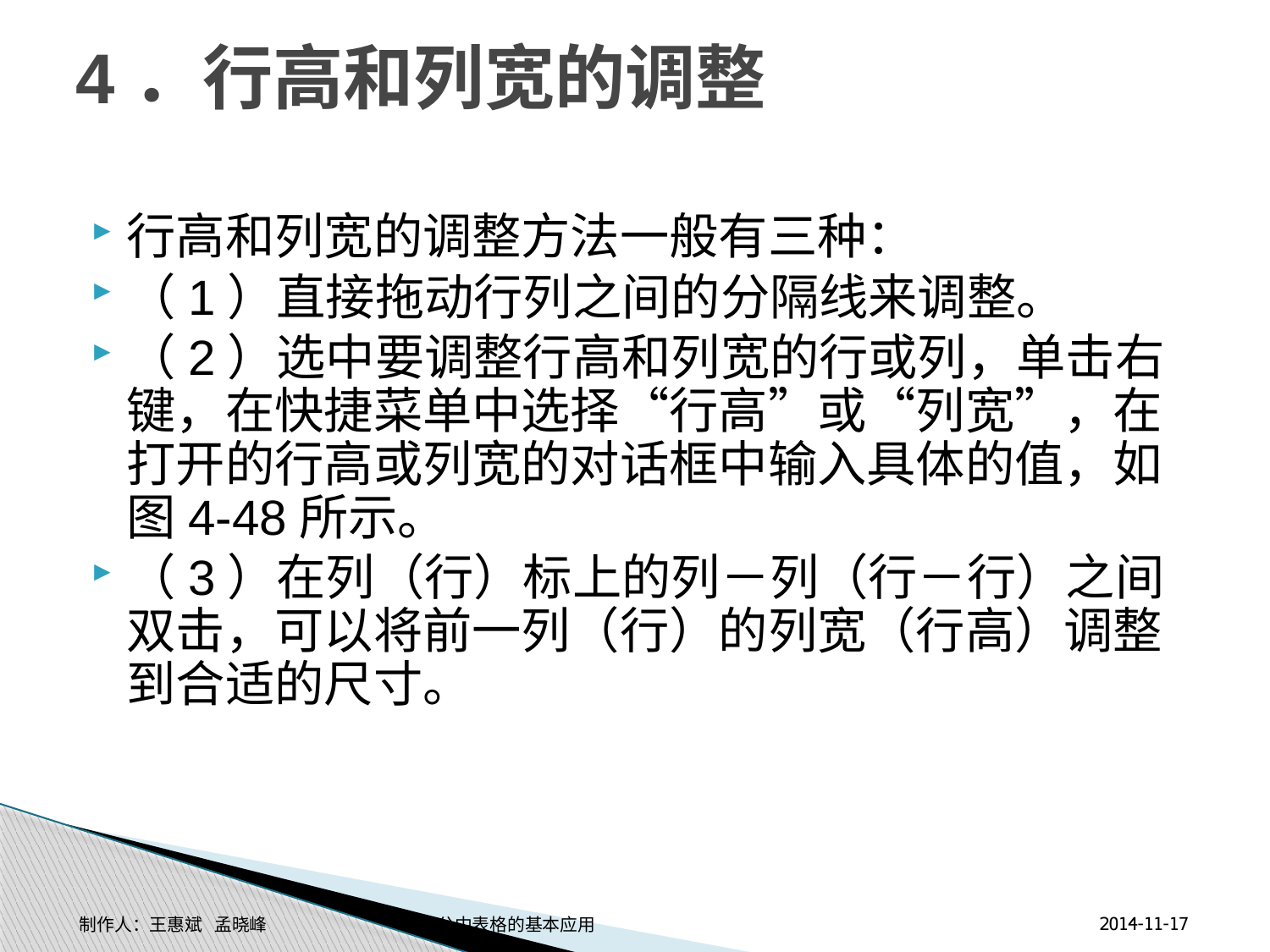

# 4．行高和列宽的调整
行高和列宽的调整方法一般有三种：
（1）直接拖动行列之间的分隔线来调整。
（2）选中要调整行高和列宽的行或列，单击右键，在快捷菜单中选择“行高”或“列宽”，在打开的行高或列宽的对话框中输入具体的值，如图4-48所示。
（3）在列（行）标上的列－列（行－行）之间双击，可以将前一列（行）的列宽（行高）调整到合适的尺寸。
2014-11-17
制作人：王惠斌   孟晓峰                                      办公中表格的基本应用